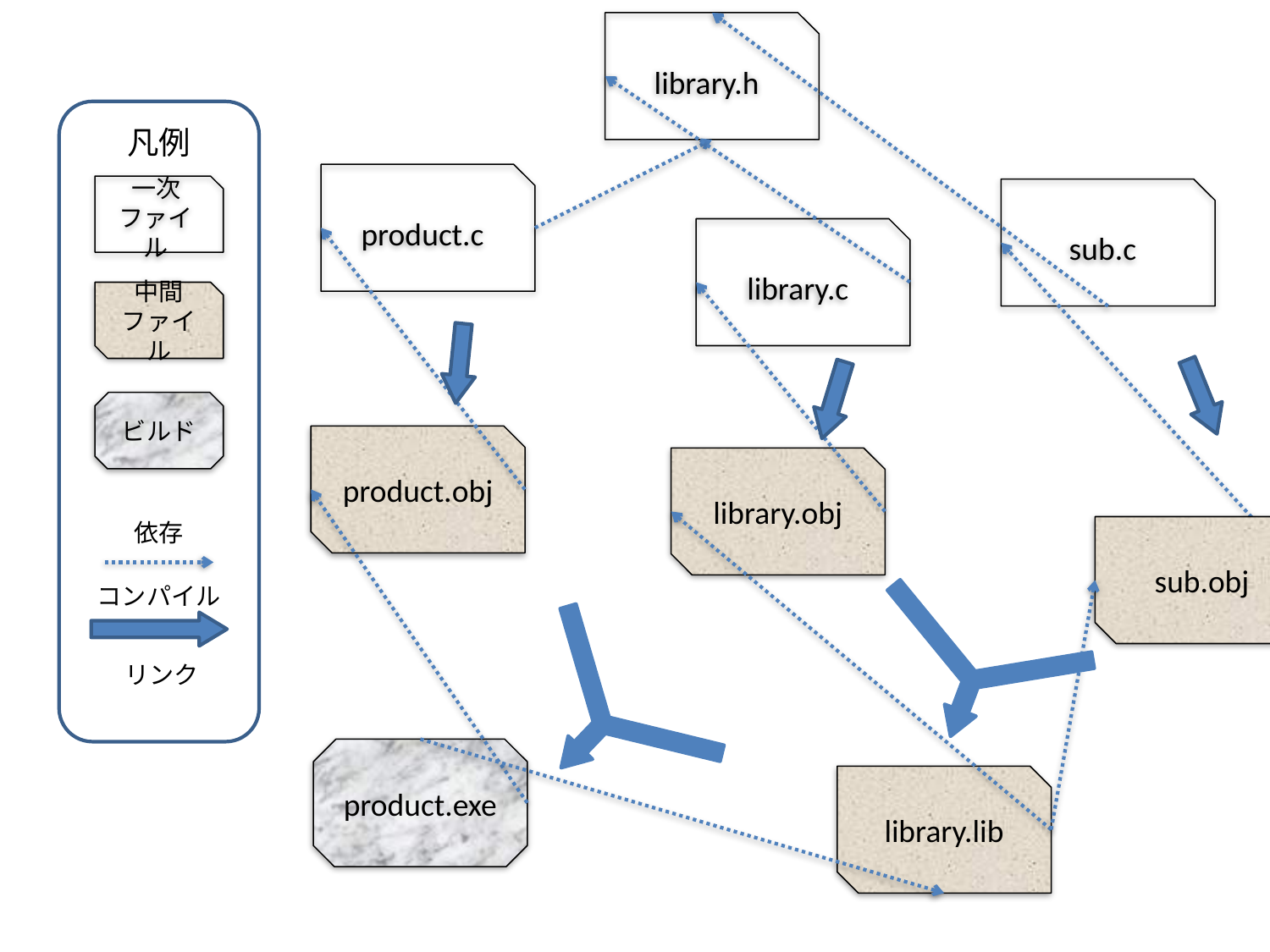

library.h

凡例
product.c
一次
ファイル
sub.c
library.c
中間
ファイル

ビルド
product.obj
library.obj
依存
sub.obj
コンパイル

リンク

product.exe
library.lib